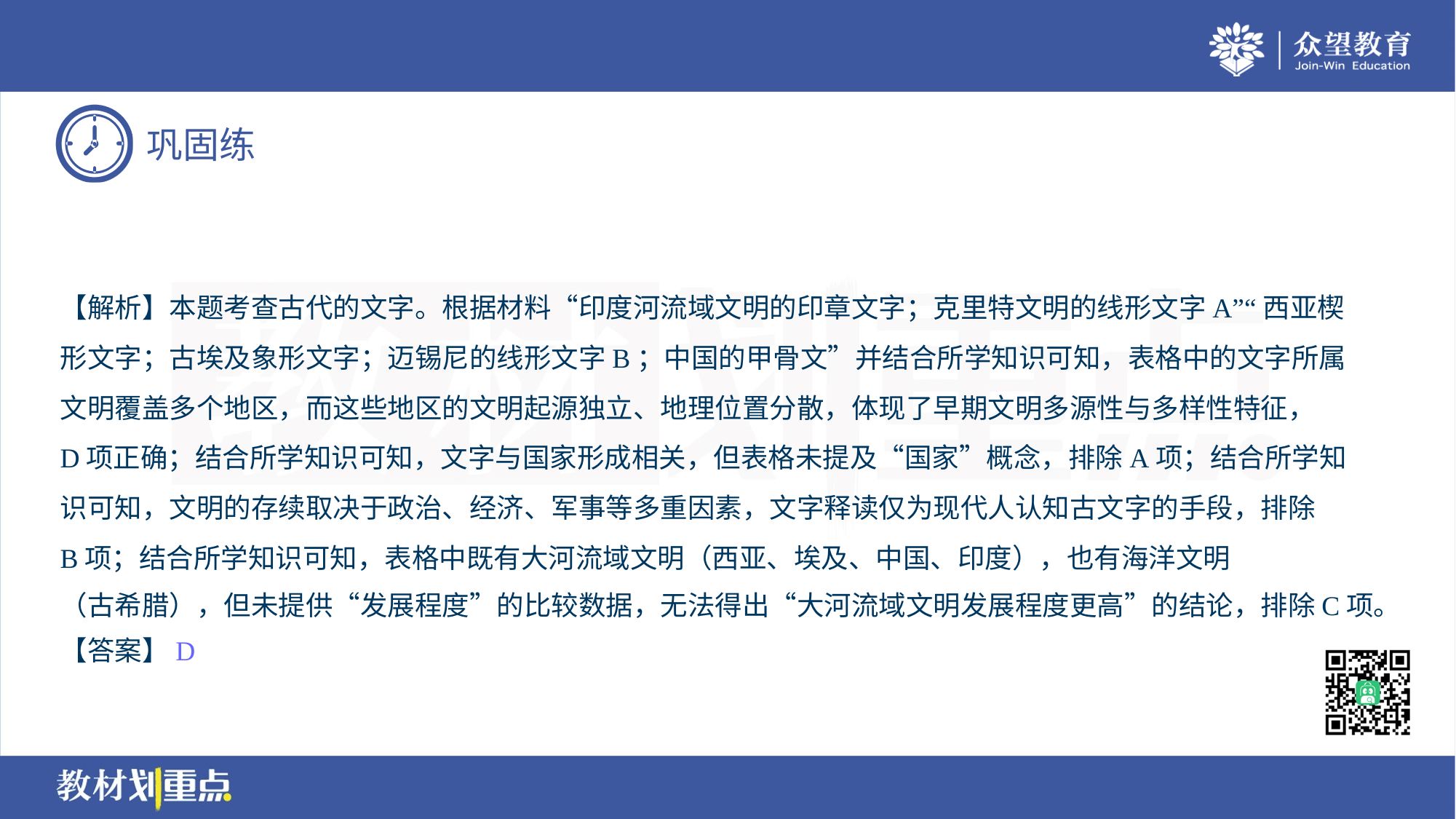

【解析】本题考查古代的文字。根据材料“印度河流域文明的印章文字；克里特文明的线形文字A”“西亚楔
形文字；古埃及象形文字；迈锡尼的线形文字B；中国的甲骨文”并结合所学知识可知，表格中的文字所属
文明覆盖多个地区，而这些地区的文明起源独立、地理位置分散，体现了早期文明多源性与多样性特征，
D项正确；结合所学知识可知，文字与国家形成相关，但表格未提及“国家”概念，排除A项；结合所学知
识可知，文明的存续取决于政治、经济、军事等多重因素，文字释读仅为现代人认知古文字的手段，排除
B项；结合所学知识可知，表格中既有大河流域文明（西亚、埃及、中国、印度），也有海洋文明
（古希腊），但未提供“发展程度”的比较数据，无法得出“大河流域文明发展程度更高”的结论，排除C项。
【答案】D